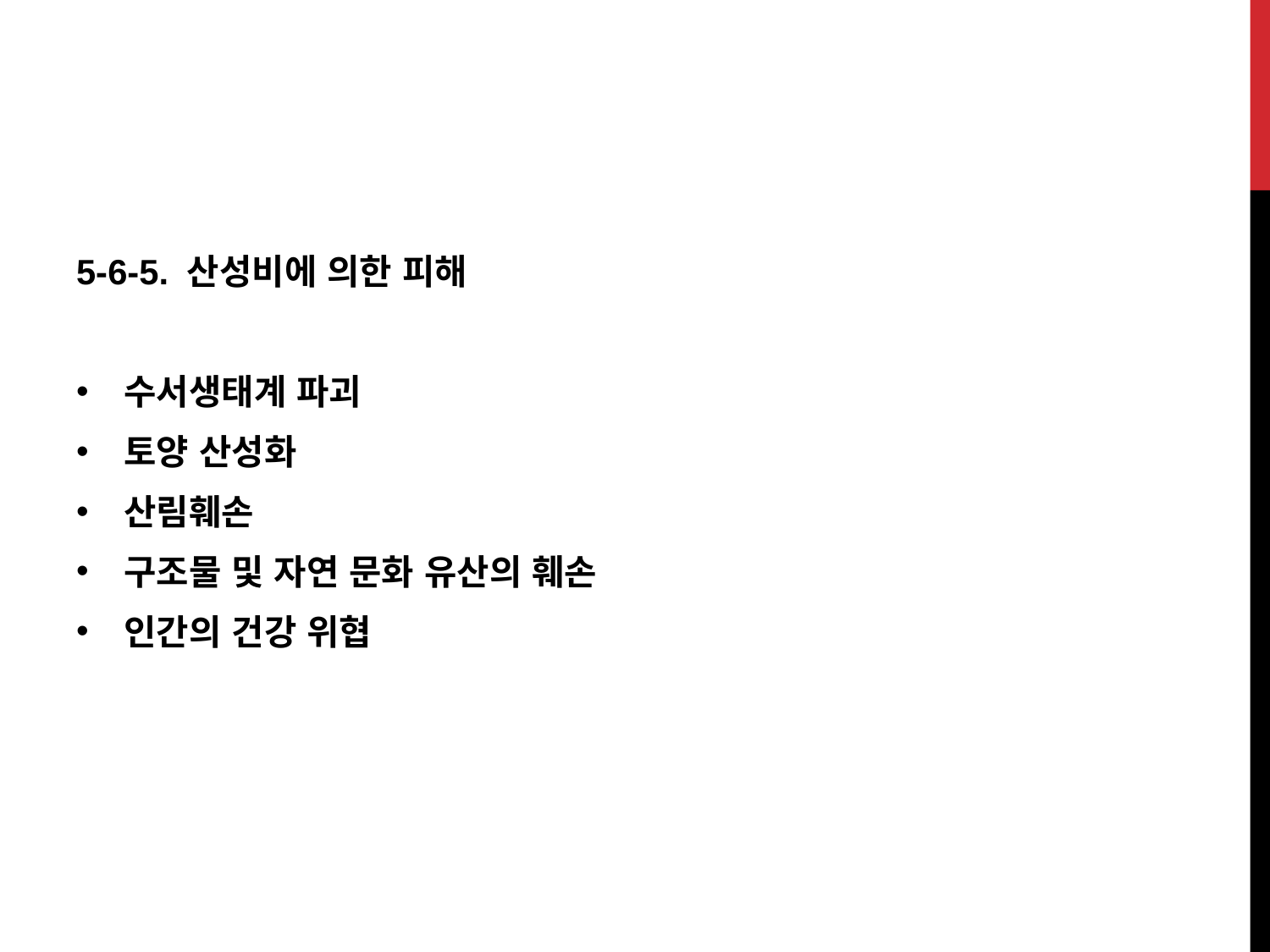

5-6-5. 산성비에 의한 피해

수서생태계 파괴
토양 산성화
산림훼손
구조물 및 자연 문화 유산의 훼손
인간의 건강 위협